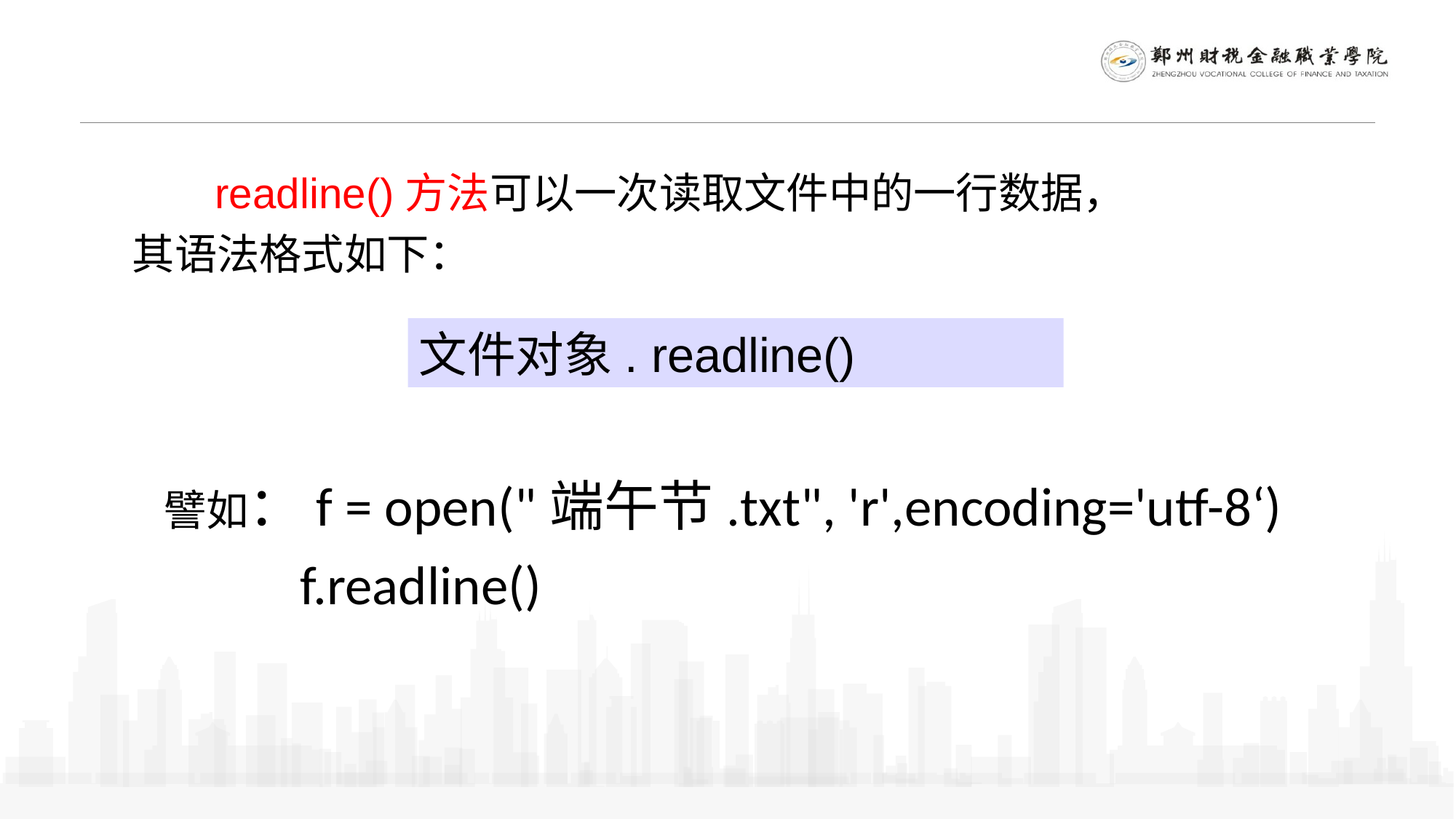

readline()方法可以一次读取文件中的一行数据，
其语法格式如下：
文件对象. readline()
譬如：f = open("端午节.txt", 'r',encoding='utf-8‘)
           f.readline()